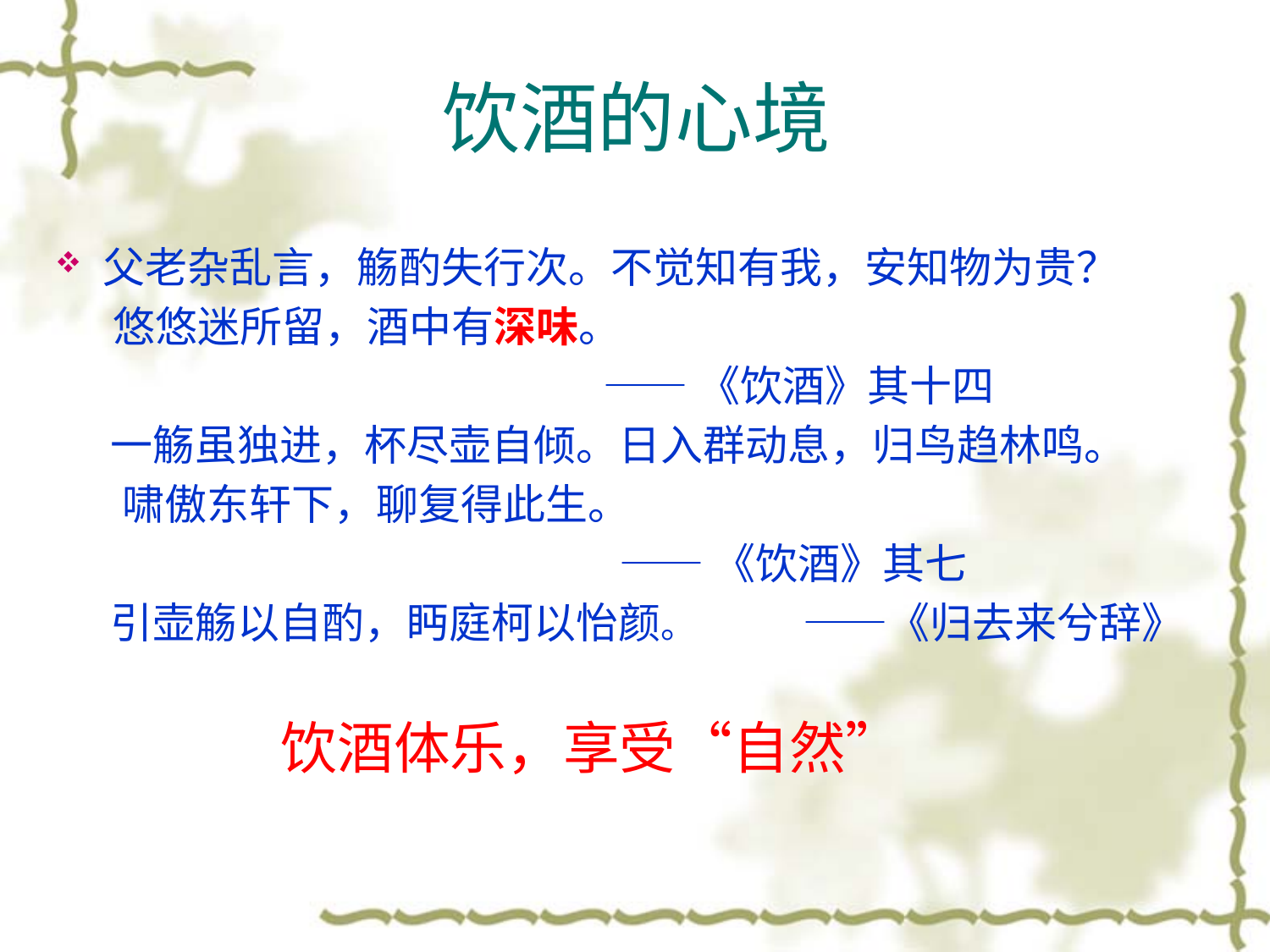

# 饮酒的心境
父老杂乱言，觞酌失行次。不觉知有我，安知物为贵？
     悠悠迷所留，酒中有深味。
                                                                      ——《饮酒》其十四
      一觞虽独进，杯尽壶自倾。日入群动息，归鸟趋林鸣。
      啸傲东轩下，聊复得此生。
                                                                        ——《饮酒》其七
      引壶觞以自酌，眄庭柯以怡颜。             ——《归去来兮辞》

饮酒体乐，享受“自然”